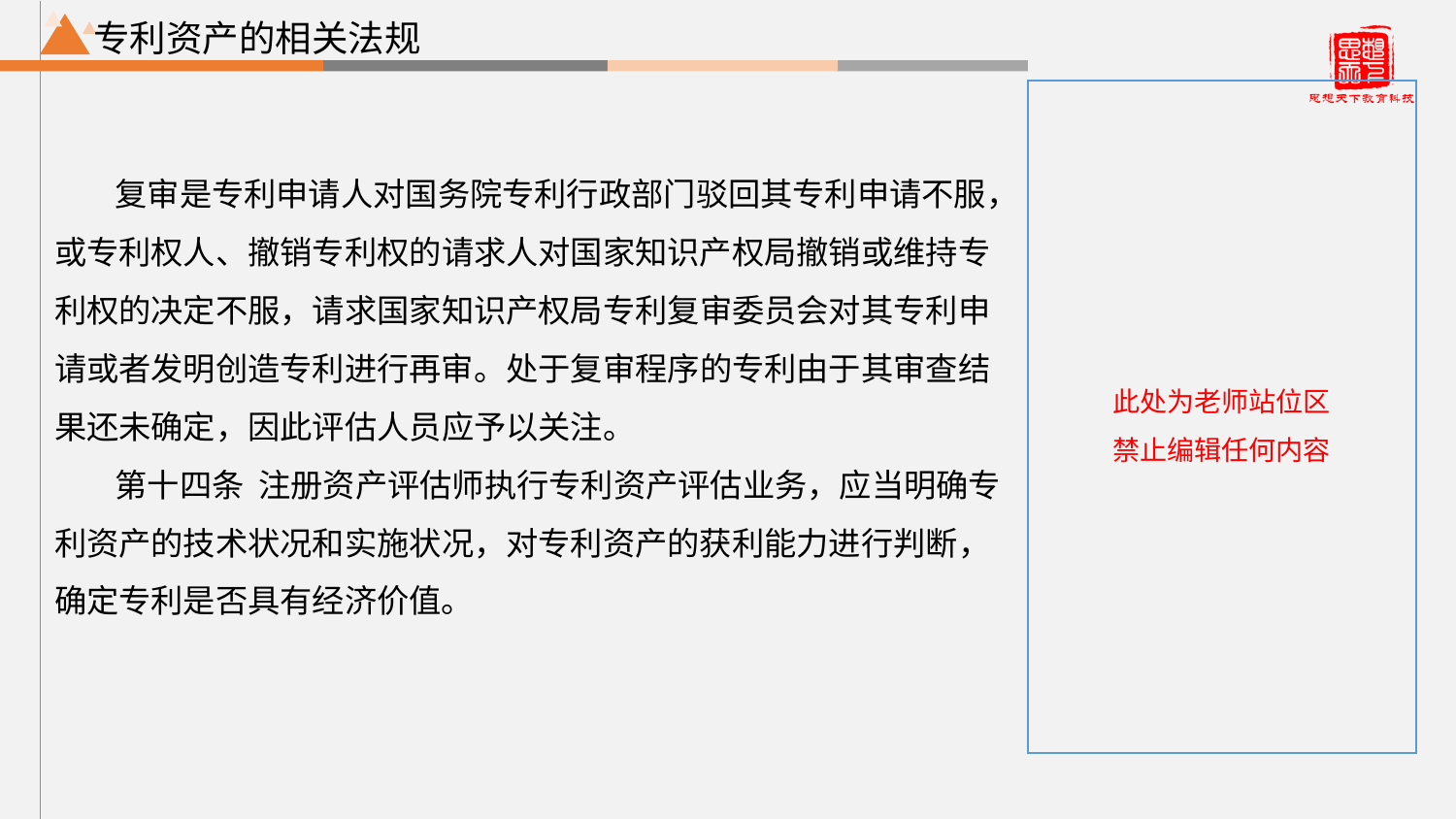

专利资产的相关法规
复审是专利申请人对国务院专利行政部门驳回其专利申请不服，或专利权人、撤销专利权的请求人对国家知识产权局撤销或维持专利权的决定不服，请求国家知识产权局专利复审委员会对其专利申请或者发明创造专利进行再审。处于复审程序的专利由于其审查结果还未确定，因此评估人员应予以关注。
第十四条  注册资产评估师执行专利资产评估业务，应当明确专利资产的技术状况和实施状况，对专利资产的获利能力进行判断，确定专利是否具有经济价值。
78